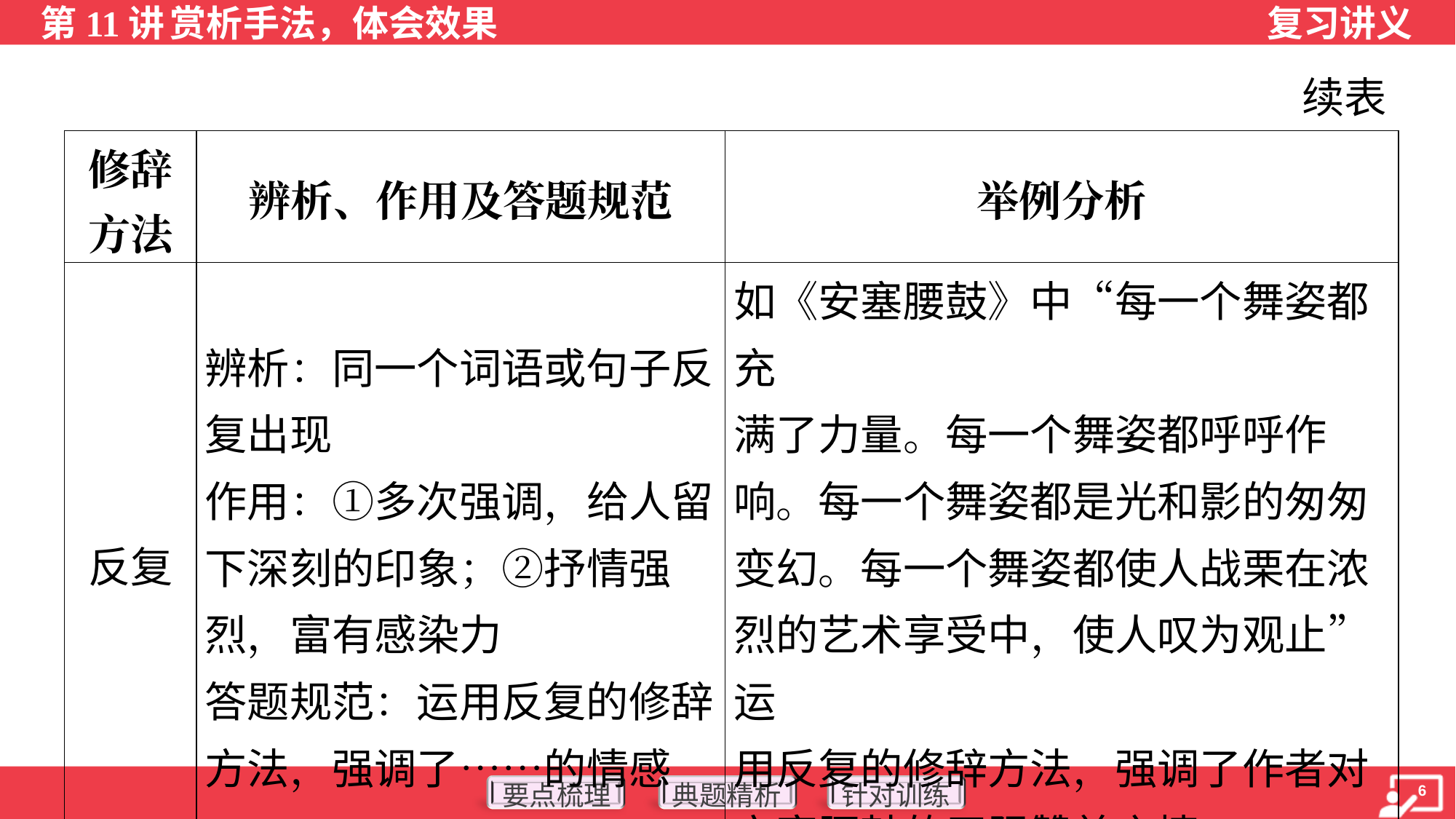

续表
| 修辞 方法 | 辨析、作用及答题规范 | 举例分析 |
| --- | --- | --- |
| 反复 | 辨析：同一个词语或句子反复出现 作用：①多次强调，给人留下深刻的印象；②抒情强烈，富有感染力 答题规范：运用反复的修辞方法，强调了……的情感 | 如《安塞腰鼓》中“每一个舞姿都充 满了力量。每一个舞姿都呼呼作 响。每一个舞姿都是光和影的匆匆 变幻。每一个舞姿都使人战栗在浓 烈的艺术享受中，使人叹为观止”运 用反复的修辞方法，强调了作者对安塞腰鼓的无限赞美之情 |